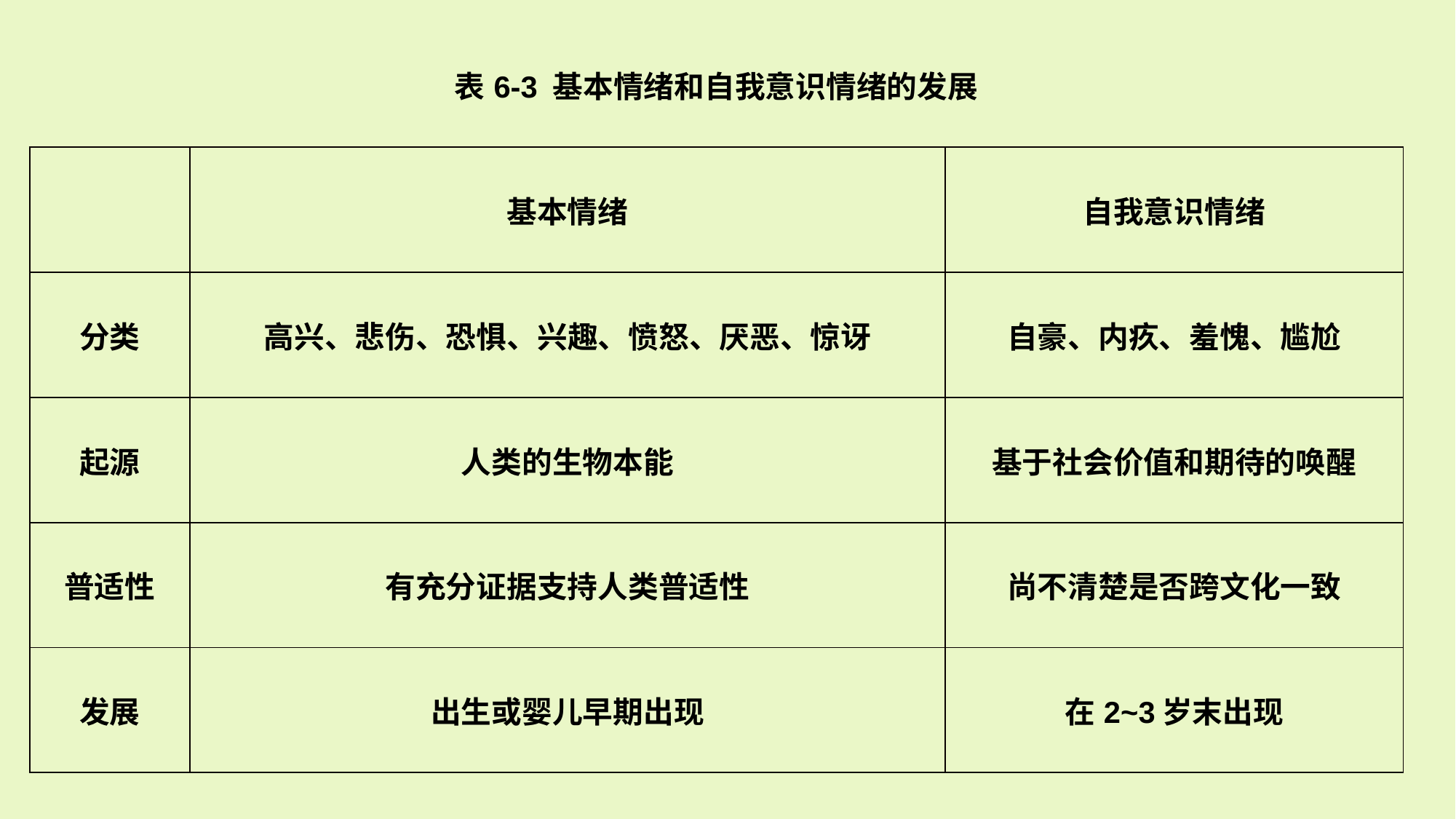

| 表6-3 基本情绪和自我意识情绪的发展 |  |  |
| --- | --- | --- |
|  | 基本情绪 | 自我意识情绪 |
| 分类 | 高兴、悲伤、恐惧、兴趣、愤怒、厌恶、惊讶 | 自豪、内疚、羞愧、尴尬 |
| 起源 | 人类的生物本能 | 基于社会价值和期待的唤醒 |
| 普适性 | 有充分证据支持人类普适性 | 尚不清楚是否跨文化一致 |
| 发展 | 出生或婴儿早期出现 | 在2~3岁末出现 |